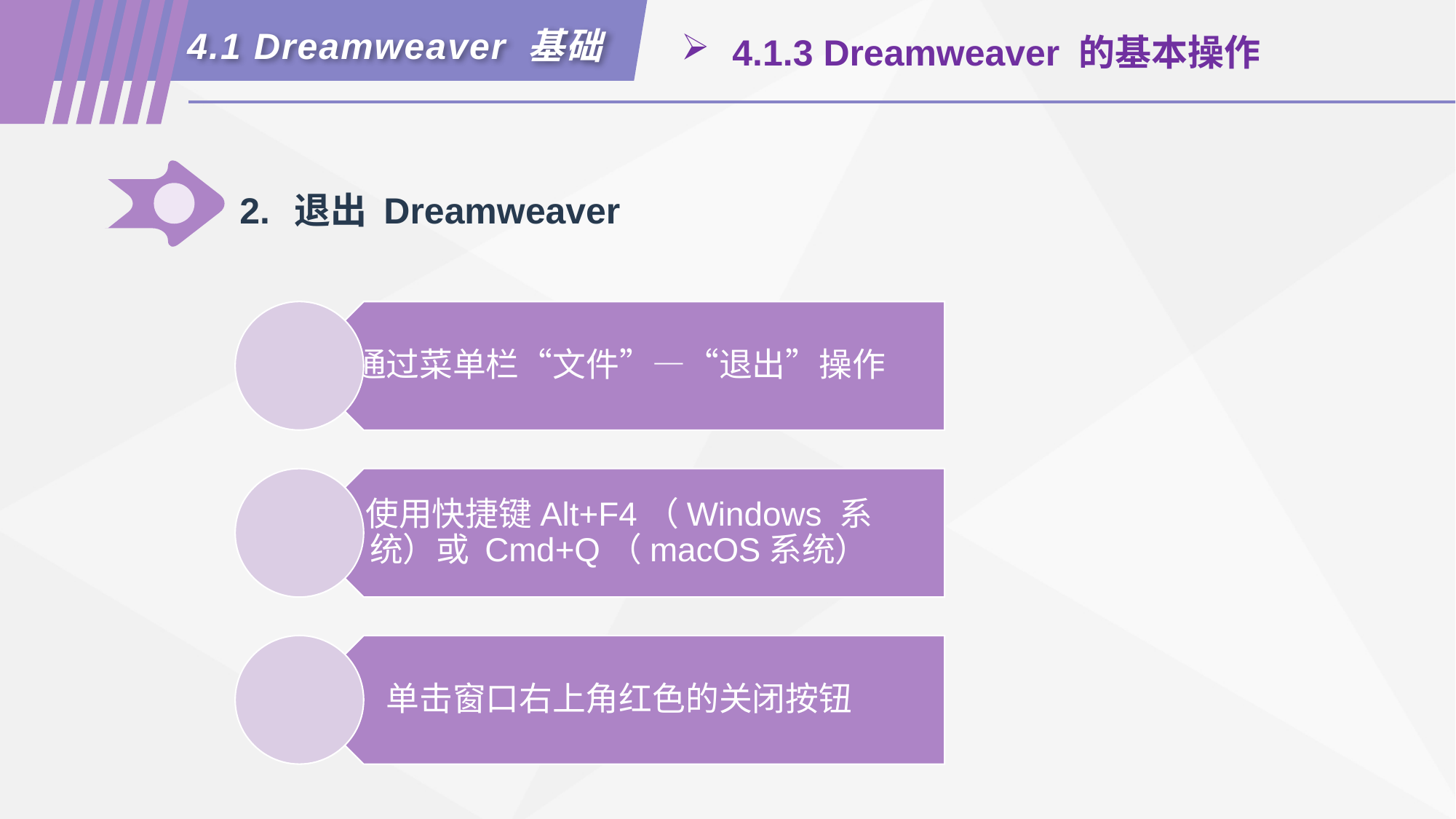

4.1 Dreamweaver 基础
 4.1.3 Dreamweaver 的基本操作

2.	退出 Dreamweaver
通过菜单栏“文件”—“退出”操作
使用快捷键Alt+F4（Windows 系统）或 Cmd+Q（macOS系统）
单击窗口右上角红色的关闭按钮